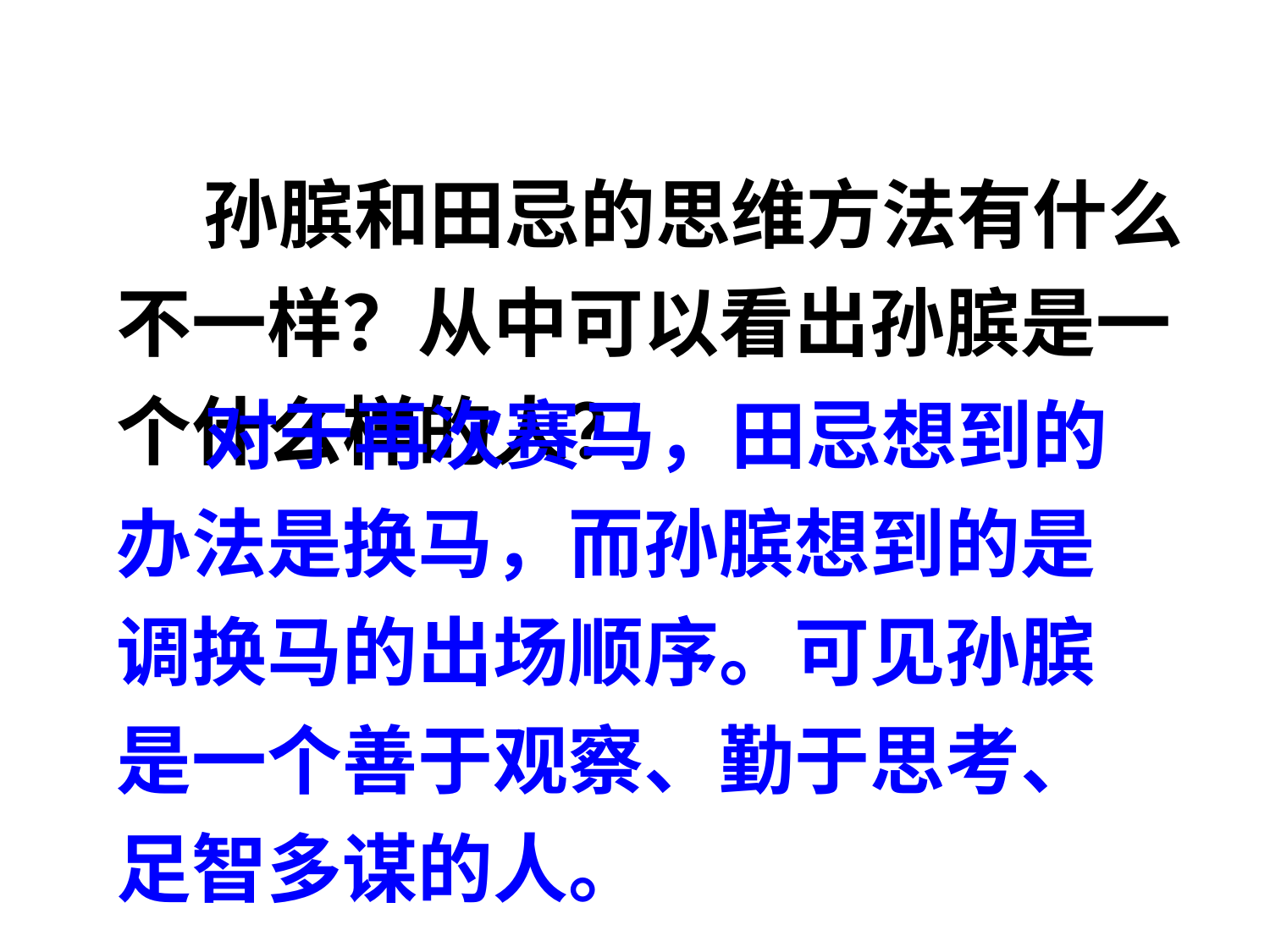

孙膑和田忌的思维方法有什么不一样？从中可以看出孙膑是一个什么样的人？
    对于再次赛马，田忌想到的办法是换马，而孙膑想到的是调换马的出场顺序。可见孙膑是一个善于观察、勤于思考、足智多谋的人。